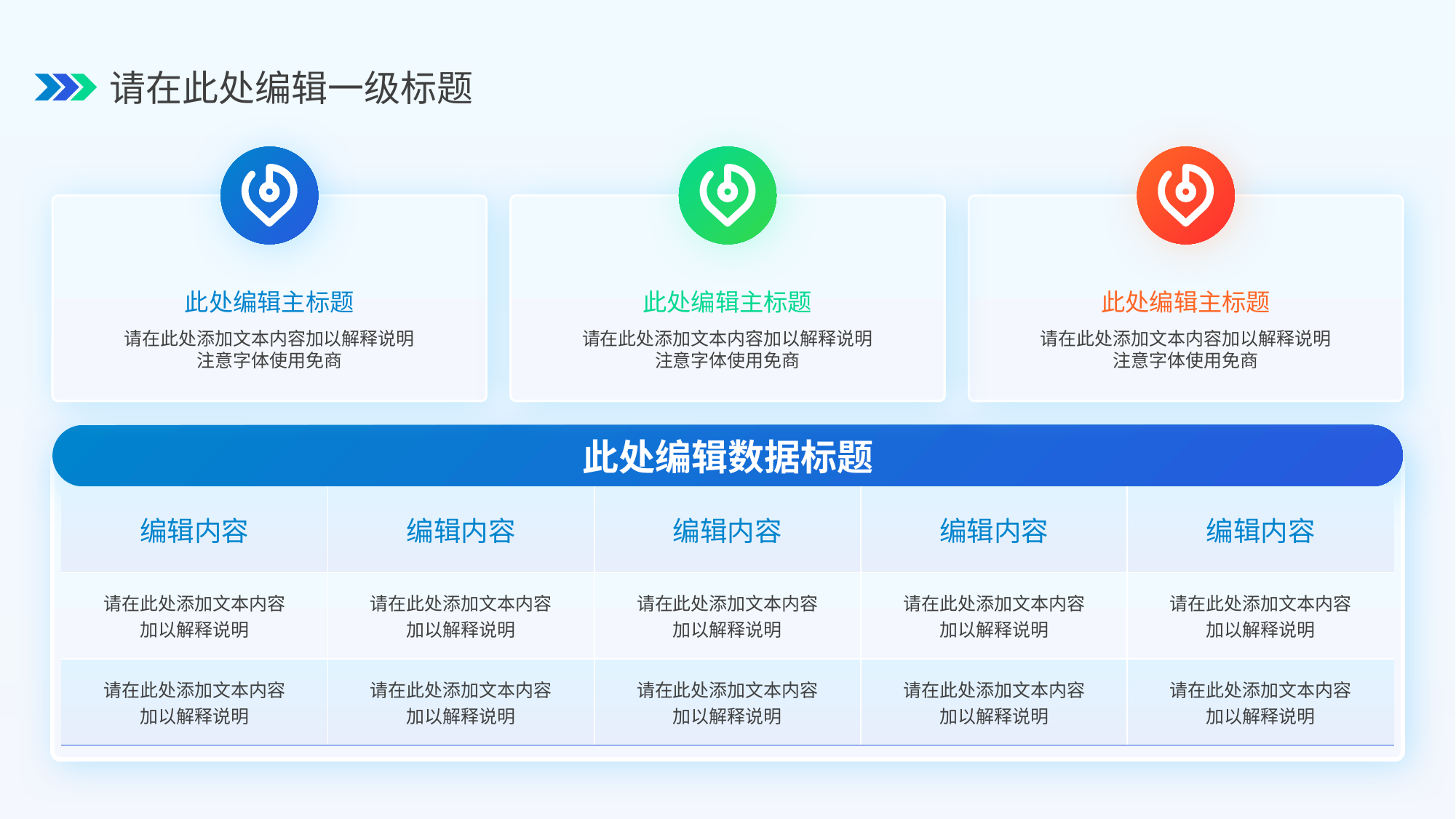

请在此处编辑一级标题

此处编辑主标题
请在此处添加文本内容加以解释说明
注意字体使用免商
此处编辑主标题
请在此处添加文本内容加以解释说明
注意字体使用免商
此处编辑主标题
请在此处添加文本内容加以解释说明
注意字体使用免商
此处编辑数据标题

| 编辑内容 | 编辑内容 | 编辑内容 | 编辑内容 | 编辑内容 |
| --- | --- | --- | --- | --- |
| 请在此处添加文本内容 加以解释说明 | 请在此处添加文本内容 加以解释说明 | 请在此处添加文本内容 加以解释说明 | 请在此处添加文本内容 加以解释说明 | 请在此处添加文本内容 加以解释说明 |
| 请在此处添加文本内容 加以解释说明 | 请在此处添加文本内容 加以解释说明 | 请在此处添加文本内容 加以解释说明 | 请在此处添加文本内容 加以解释说明 | 请在此处添加文本内容 加以解释说明 |